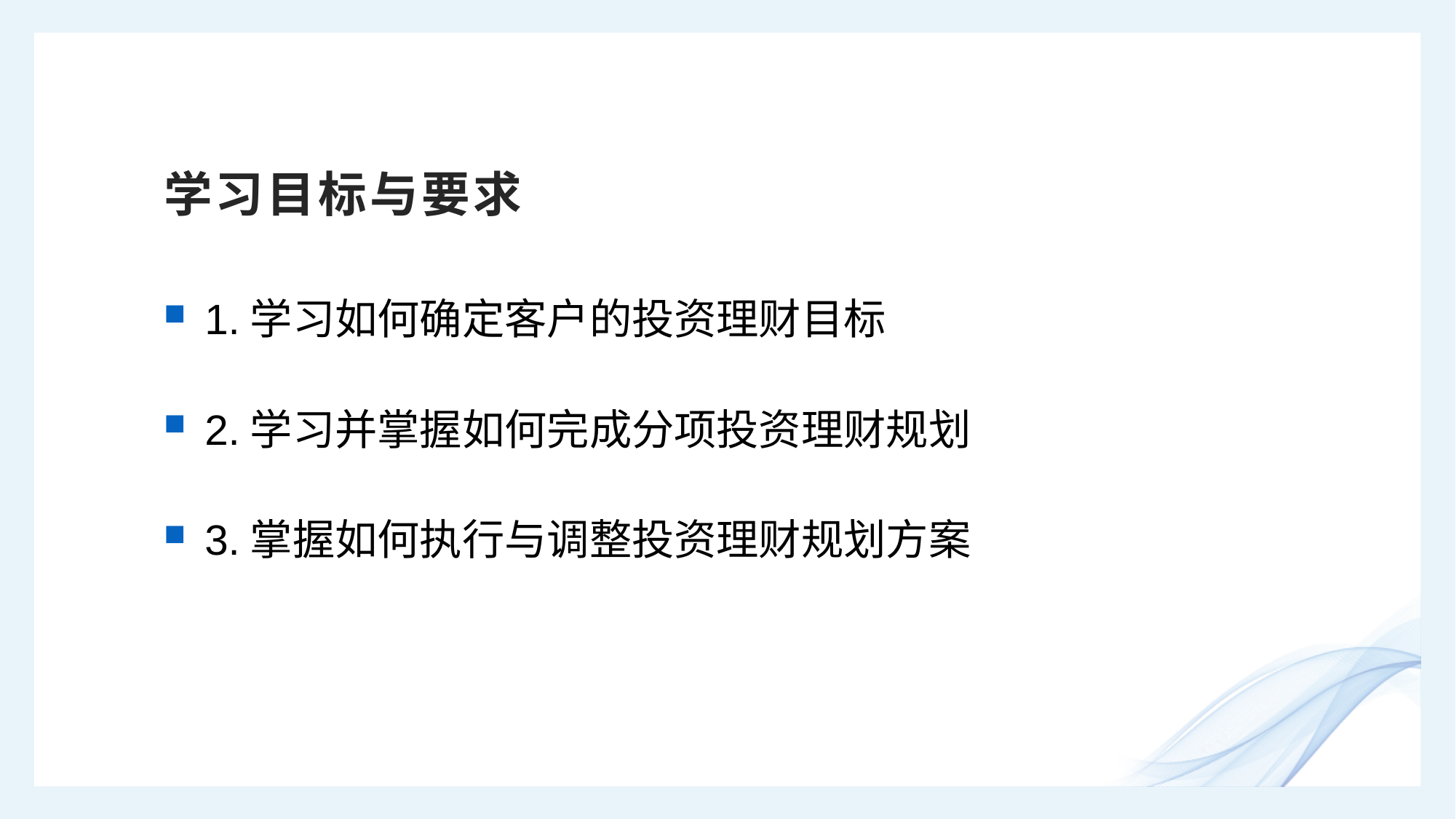

# 学习目标与要求
1.学习如何确定客户的投资理财目标
2.学习并掌握如何完成分项投资理财规划
3.掌握如何执行与调整投资理财规划方案